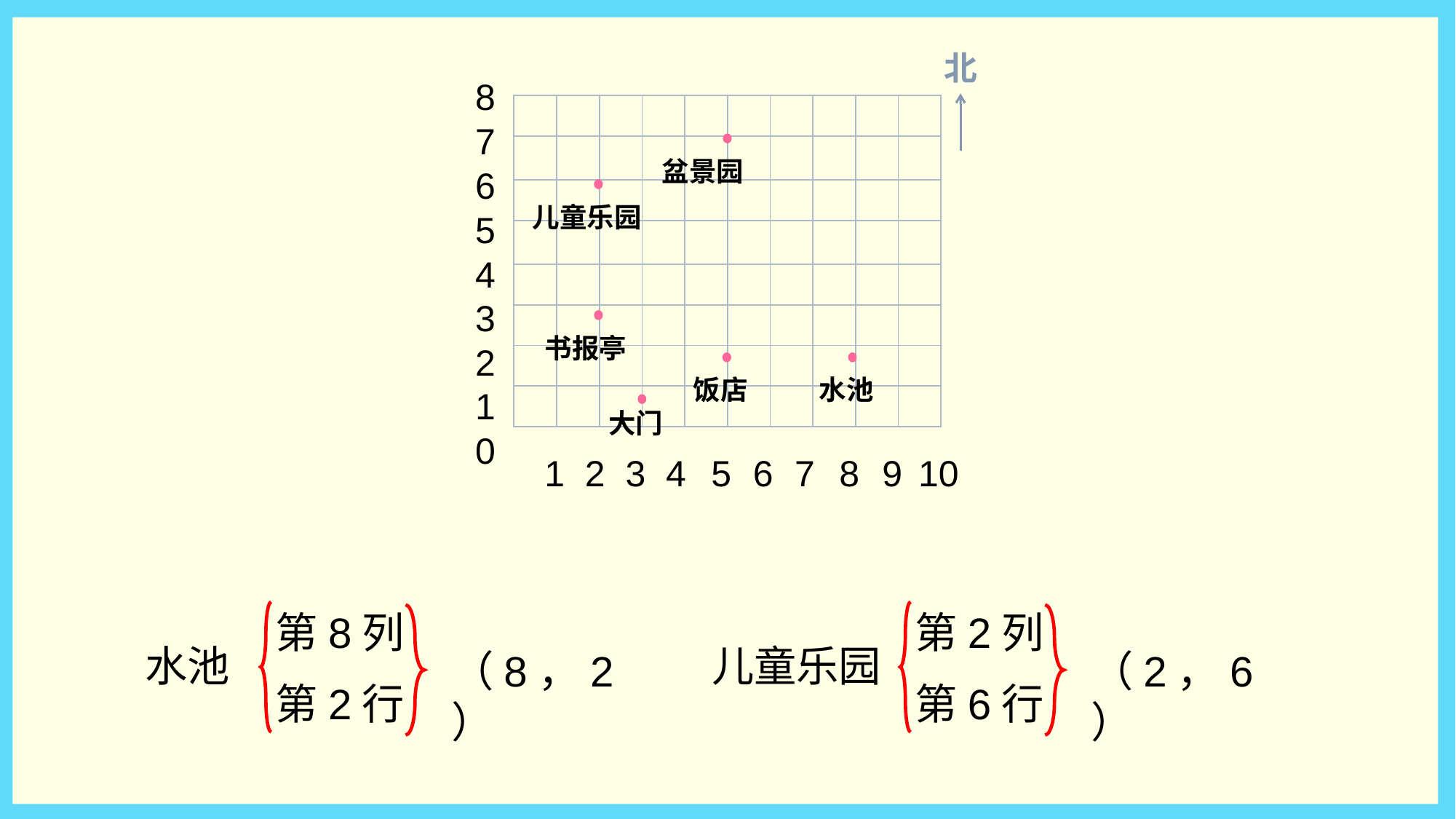

北
8
|  |  |  |  |  |  |  |  |  |  |
| --- | --- | --- | --- | --- | --- | --- | --- | --- | --- |
|  |  |  |  |  |  |  |  |  |  |
|  |  |  |  |  |  |  |  |  |  |
|  |  |  |  |  |  |  |  |  |  |
|  |  |  |  |  |  |  |  |  |  |
|  |  |  |  |  |  |  |  |  |  |
|  |  |  |  |  |  |  |  |  |  |
|  |  |  |  |  |  |  |  |  |  |
7

盆景园
6

儿童乐园
5
4
3

书报亭
2

饭店
水池
1

大门

0
1
2
3
4
5
6
7
8
9
10
第8列
第2行
第2列
第6行

水池
儿童乐园
（8，2）
（2，6）